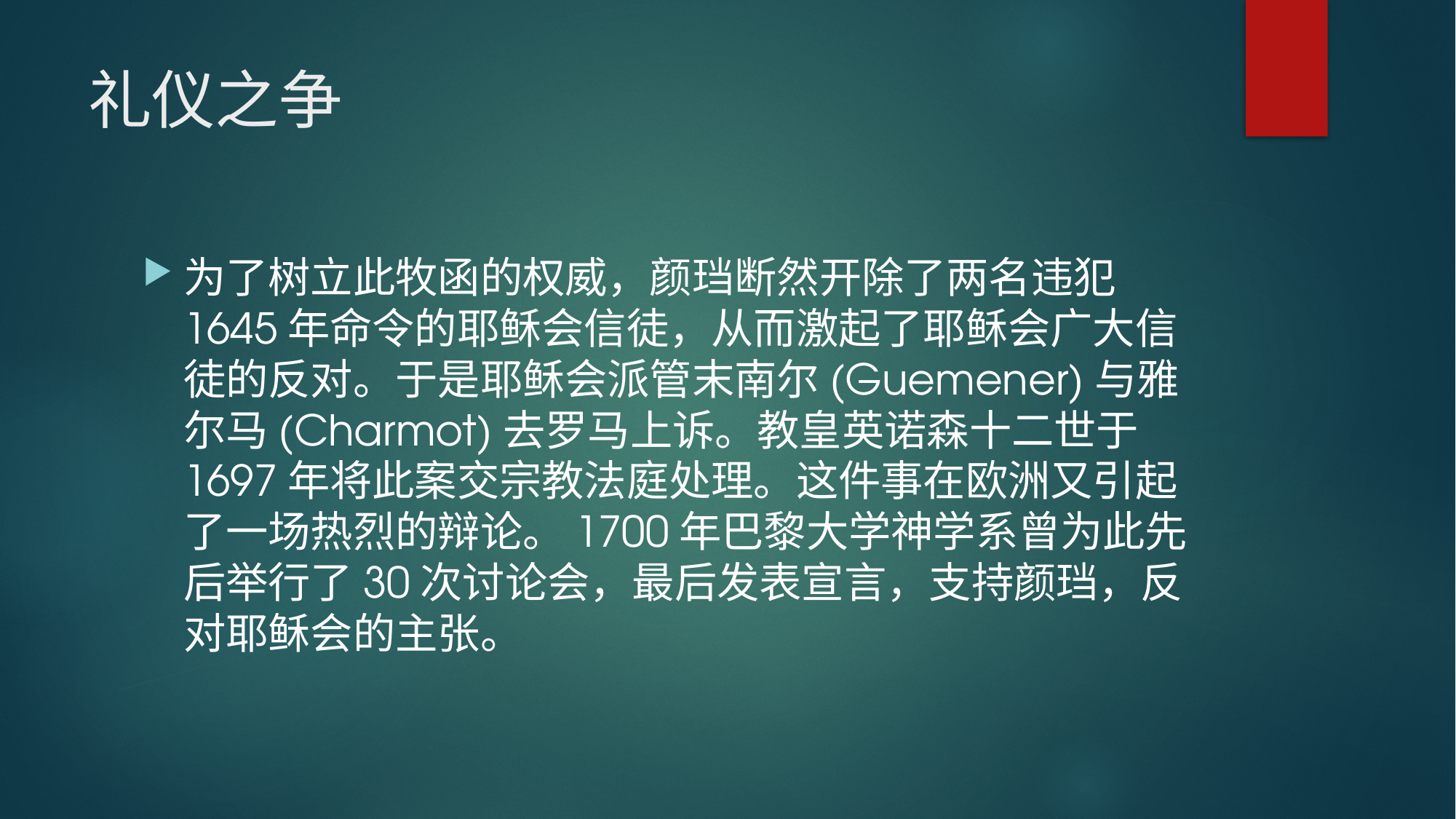

# 礼仪之争
为了树立此牧函的权威，颜珰断然开除了两名违犯1645年命令的耶稣会信徒，从而激起了耶稣会广大信徒的反对。于是耶稣会派管末南尔(Guemener)与雅尔马(Charmot)去罗马上诉。教皇英诺森十二世于1697年将此案交宗教法庭处理。这件事在欧洲又引起了一场热烈的辩论。1700年巴黎大学神学系曾为此先后举行了30次讨论会，最后发表宣言，支持颜珰，反对耶稣会的主张。